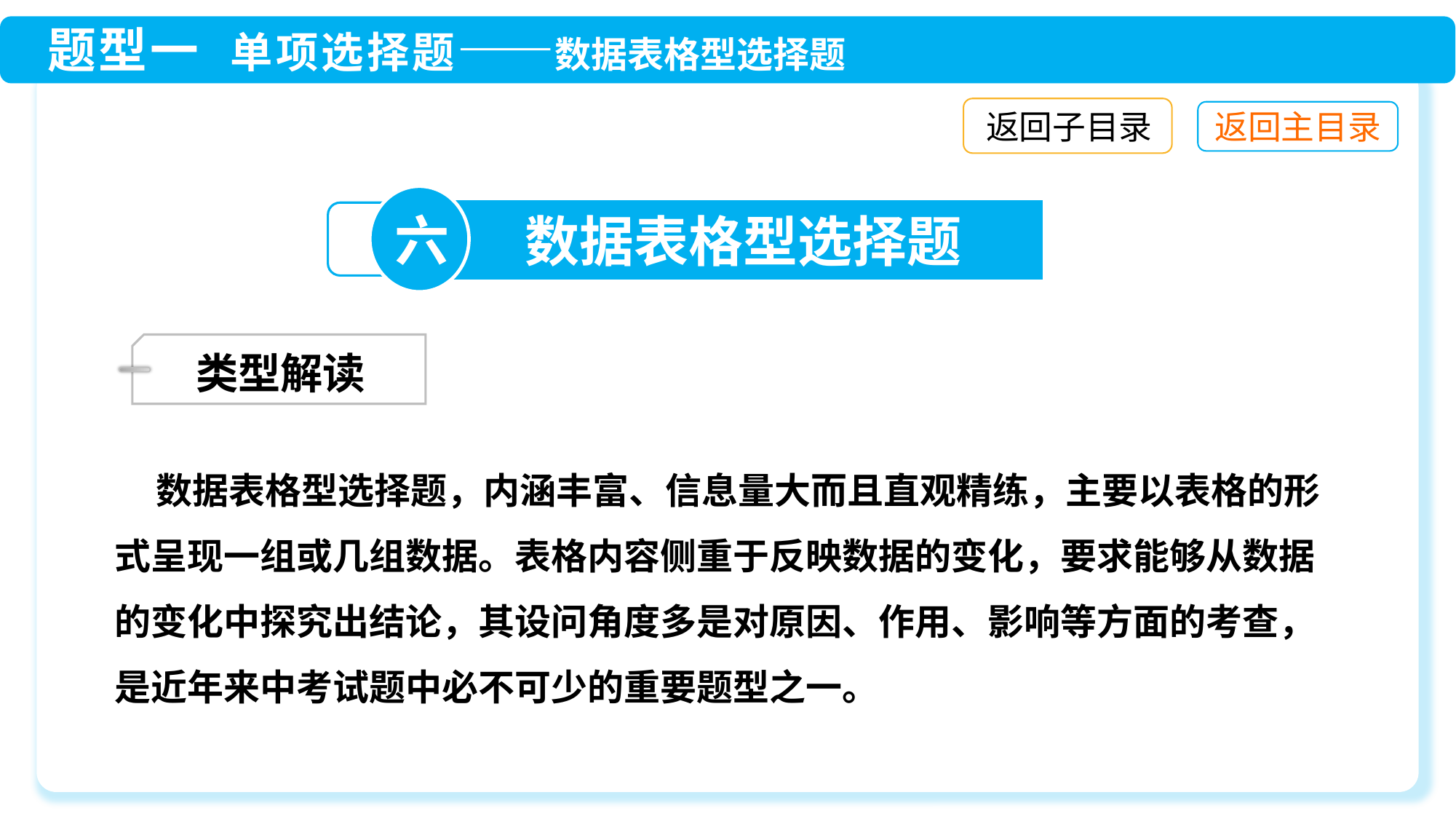

返回子目录
六
 数据表格型选择题

类型解读

    数据表格型选择题，内涵丰富、信息量大而且直观精练，主要以表格的形式呈现一组或几组数据。表格内容侧重于反映数据的变化，要求能够从数据的变化中探究出结论，其设问角度多是对原因、作用、影响等方面的考查，是近年来中考试题中必不可少的重要题型之一。